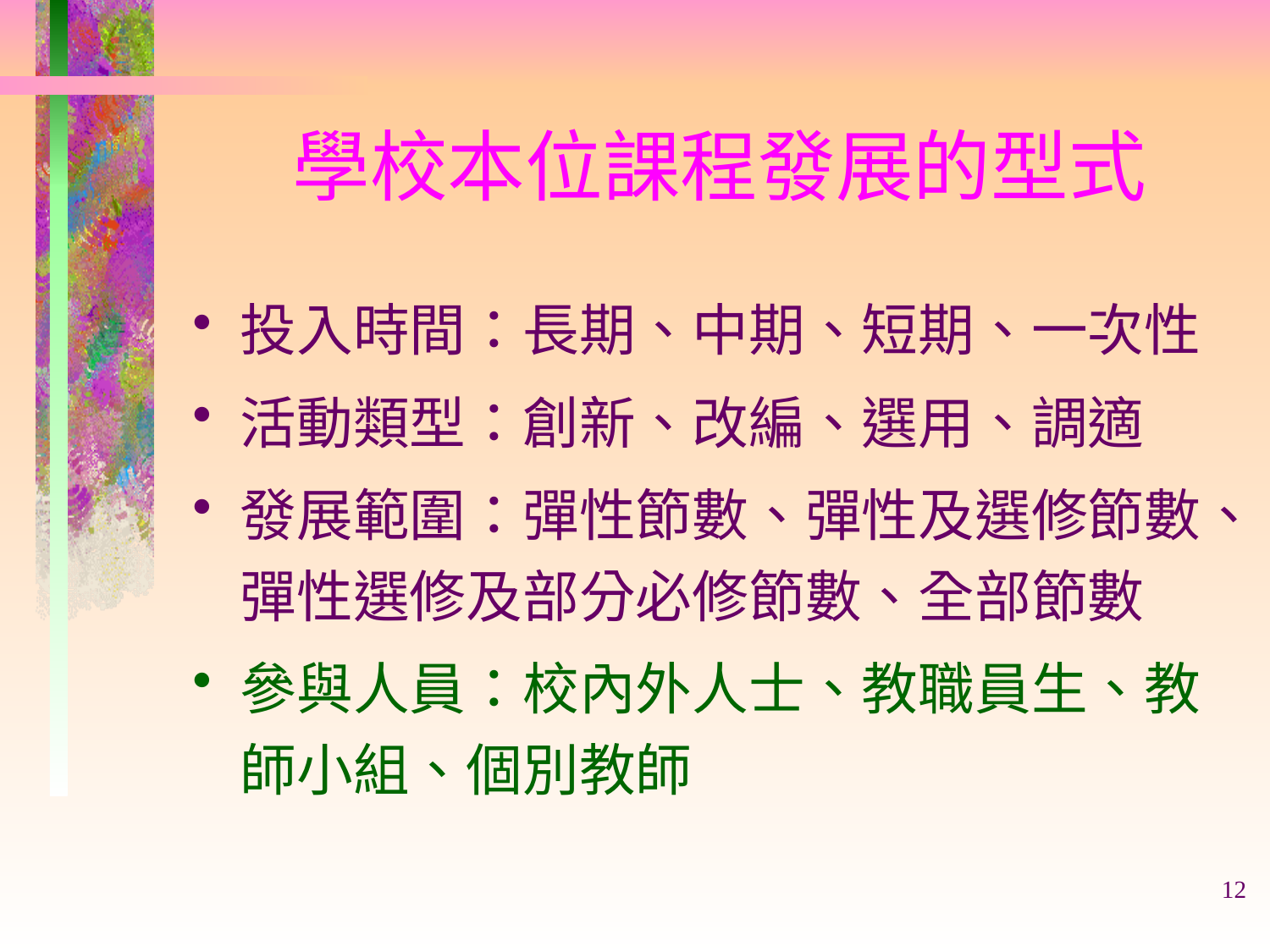

# 學校本位課程發展的型式
投入時間：長期、中期、短期、一次性
活動類型：創新、改編、選用、調適
發展範圍：彈性節數、彈性及選修節數、彈性選修及部分必修節數、全部節數
參與人員：校內外人士、教職員生、教師小組、個別教師

12